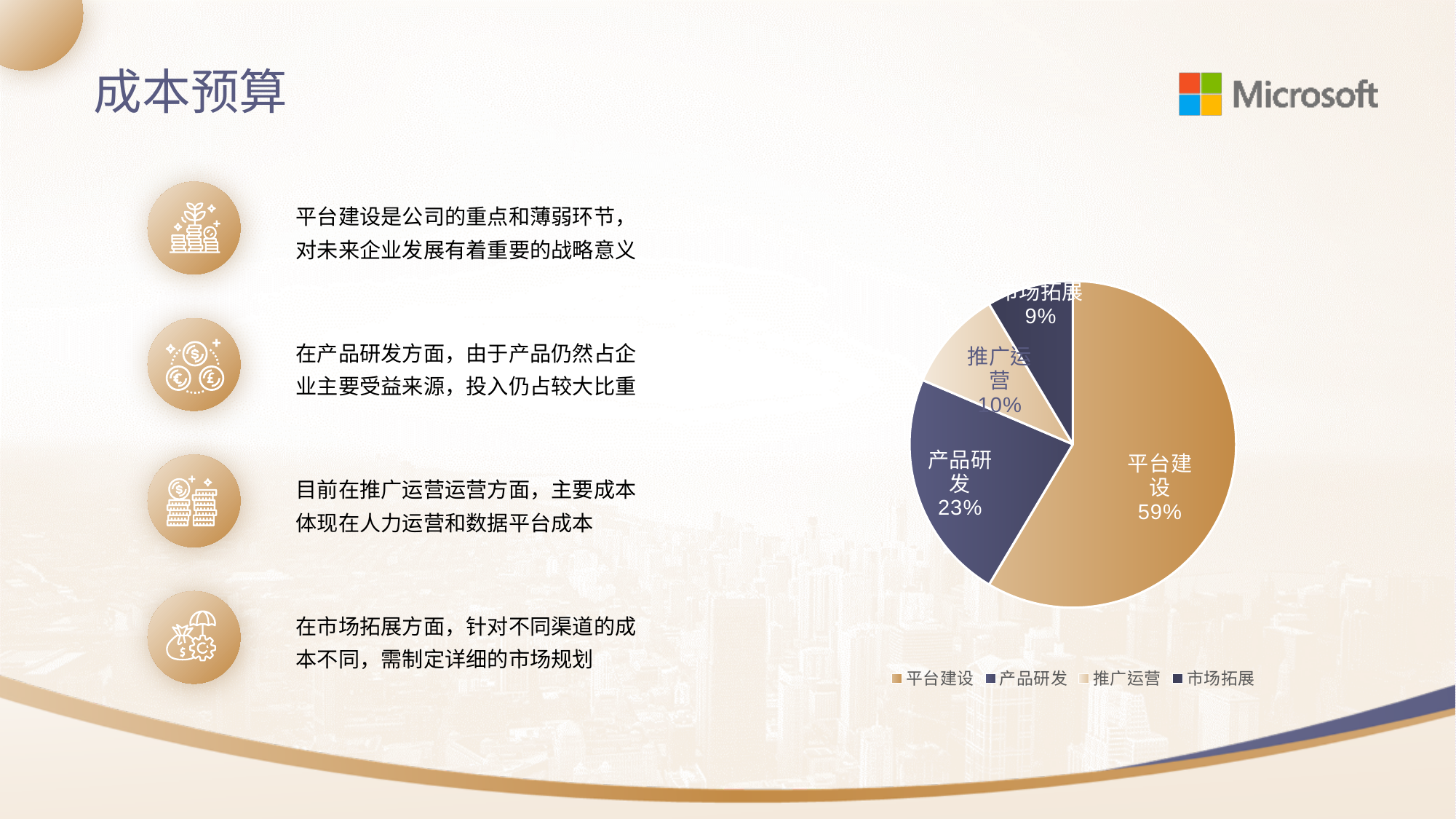

成本预算

### Chart

| Category | 列1 |
|---|---|
| 平台建设 | 8.2 |
| 产品研发 | 3.2 |
| 推广运营 | 1.4 |
| 市场拓展 | 1.2 |
平台建设是公司的重点和薄弱环节，对未来企业发展有着重要的战略意义

在产品研发方面，由于产品仍然占企业主要受益来源，投入仍占较大比重

目前在推广运营运营方面，主要成本体现在人力运营和数据平台成本

在市场拓展方面，针对不同渠道的成本不同，需制定详细的市场规划